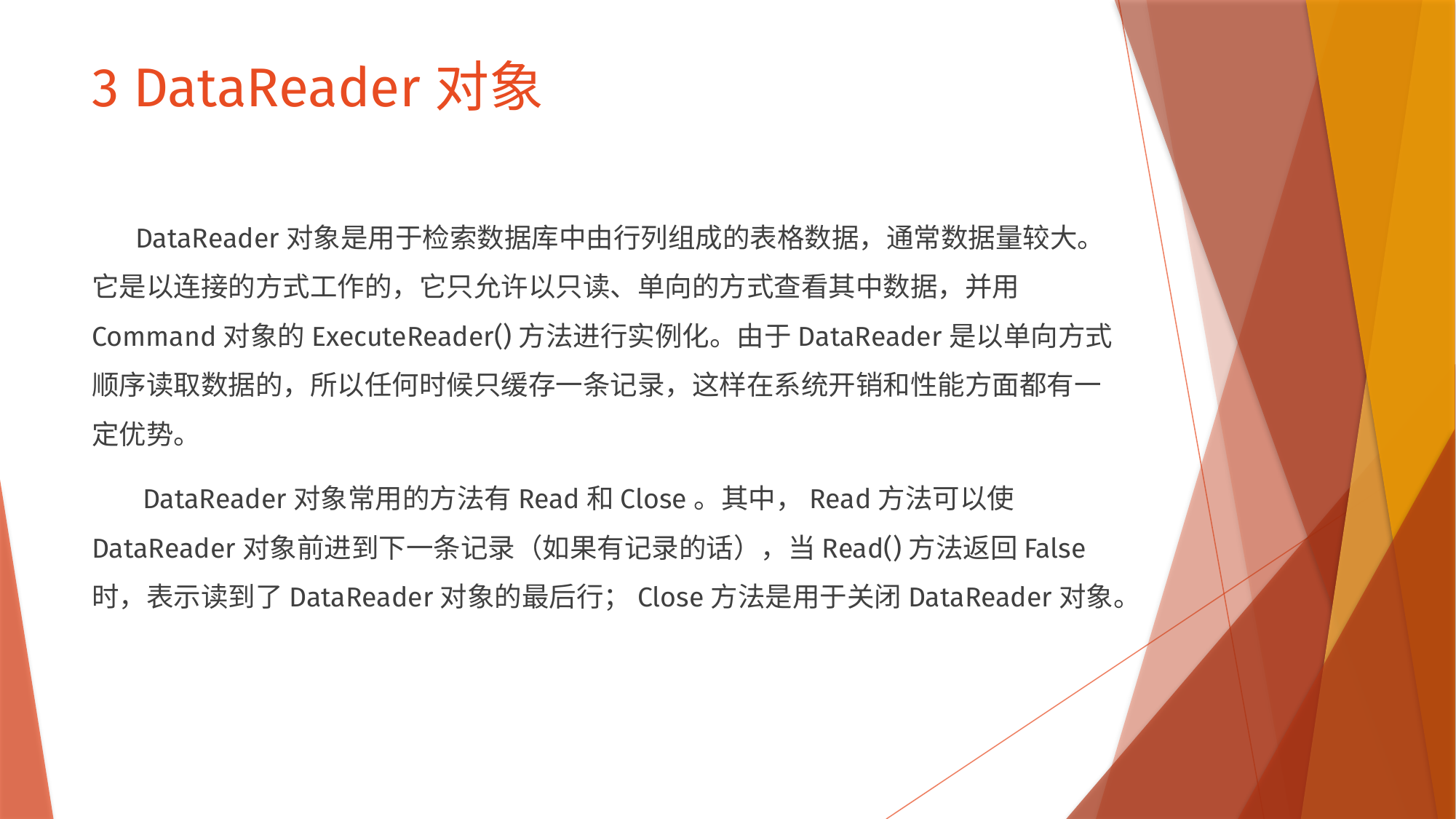

# 3 DataReader对象
      DataReader对象是用于检索数据库中由行列组成的表格数据，通常数据量较大。它是以连接的方式工作的，它只允许以只读、单向的方式查看其中数据，并用Command对象的ExecuteReader()方法进行实例化。由于DataReader是以单向方式顺序读取数据的，所以任何时候只缓存一条记录，这样在系统开销和性能方面都有一定优势。
       DataReader对象常用的方法有Read和Close。其中，Read方法可以使DataReader对象前进到下一条记录（如果有记录的话），当Read()方法返回False时，表示读到了DataReader对象的最后行；Close方法是用于关闭DataReader对象。